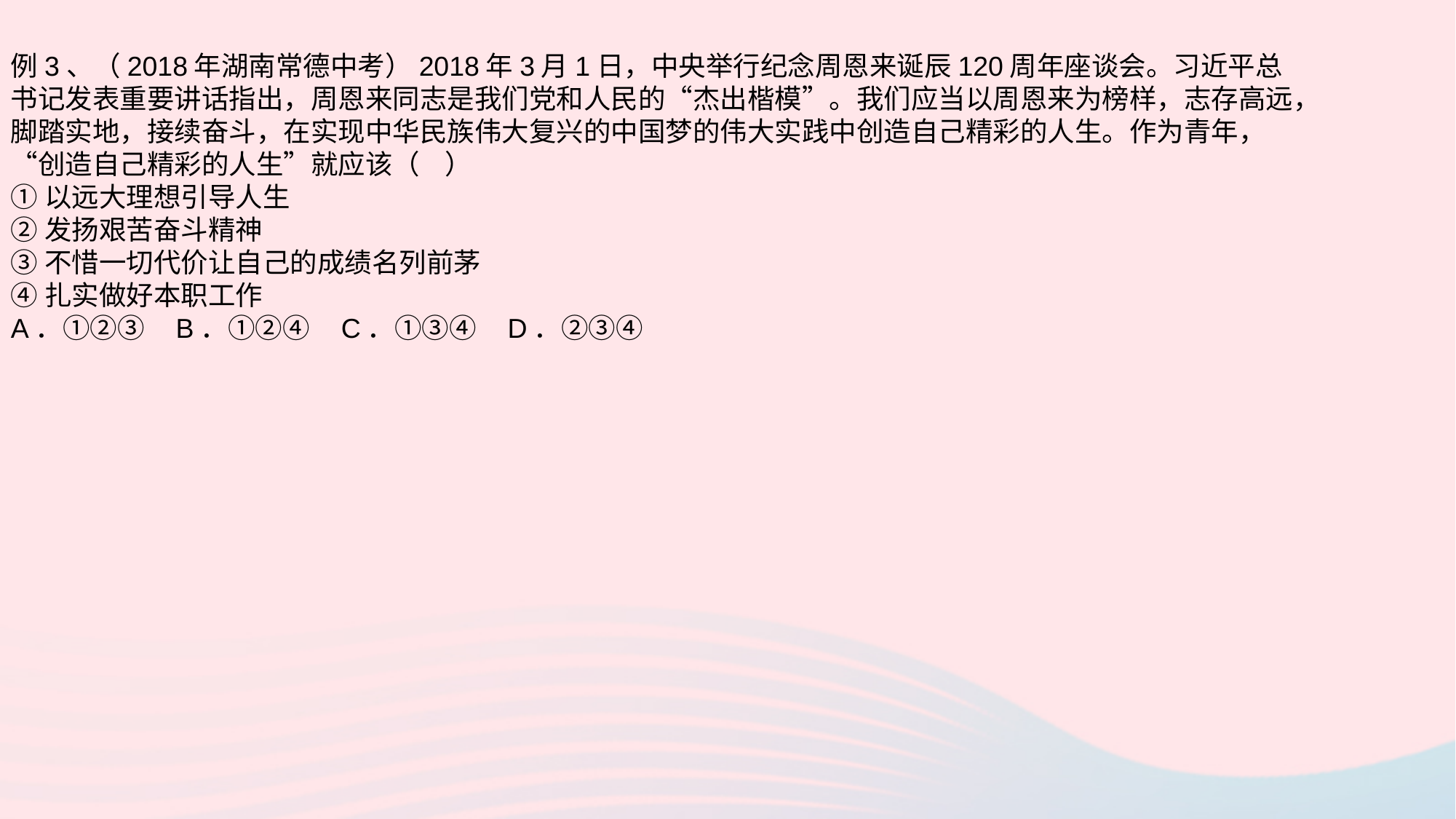

例3、（2018年湖南常德中考）2018年3月1日，中央举行纪念周恩来诞辰120周年座谈会。习近平总书记发表重要讲话指出，周恩来同志是我们党和人民的“杰出楷模”。我们应当以周恩来为榜样，志存高远，脚踏实地，接续奋斗，在实现中华民族伟大复兴的中国梦的伟大实践中创造自己精彩的人生。作为青年，“创造自己精彩的人生”就应该（    ）
①以远大理想引导人生
②发扬艰苦奋斗精神
③不惜一切代价让自己的成绩名列前茅
④扎实做好本职工作
A．①②③    B．①②④    C．①③④    D．②③④